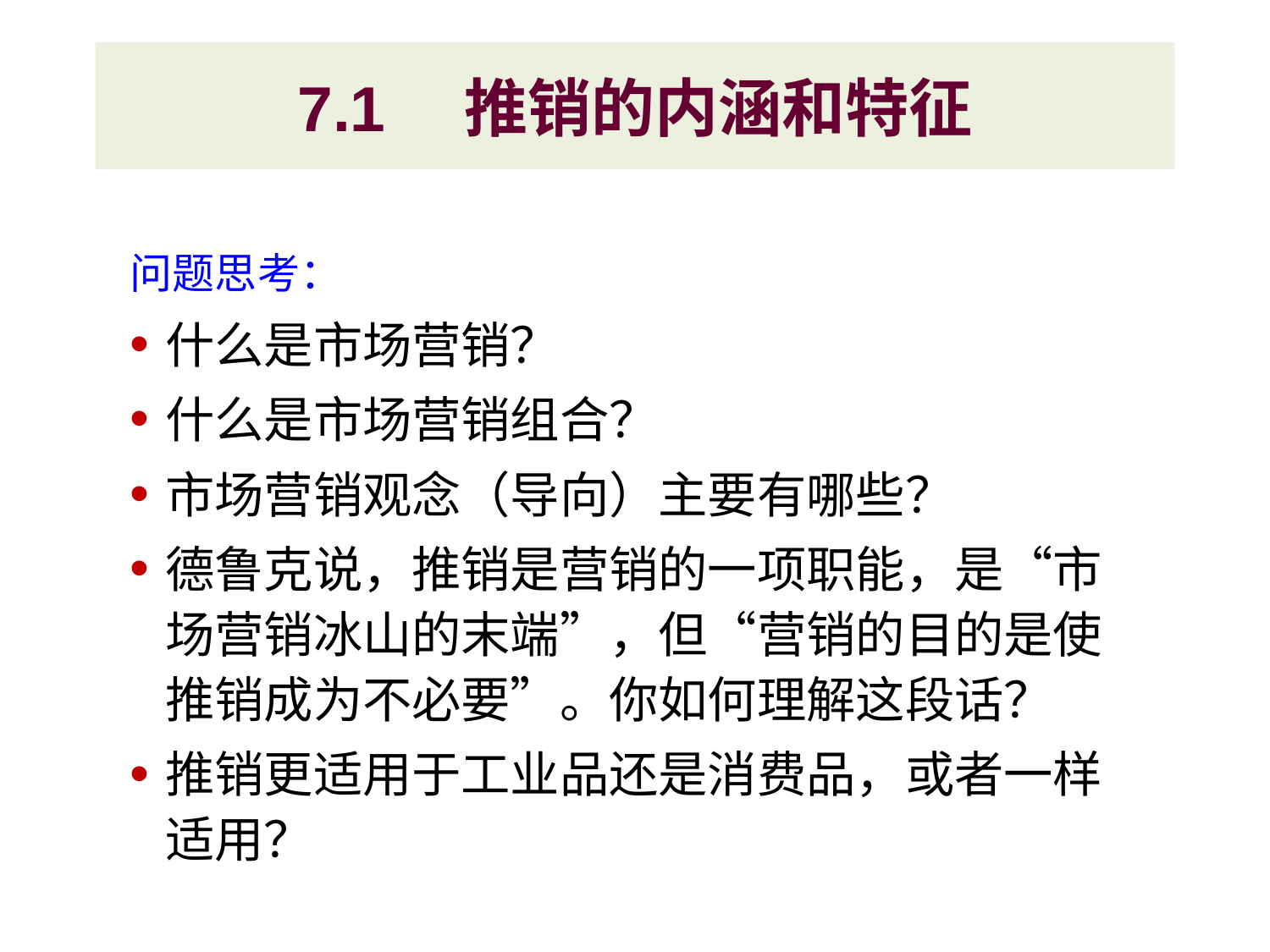

# 7.1　推销的内涵和特征
问题思考：
什么是市场营销？
什么是市场营销组合？
市场营销观念（导向）主要有哪些？
德鲁克说，推销是营销的一项职能，是“市场营销冰山的末端”，但“营销的目的是使推销成为不必要”。你如何理解这段话？
推销更适用于工业品还是消费品，或者一样适用？